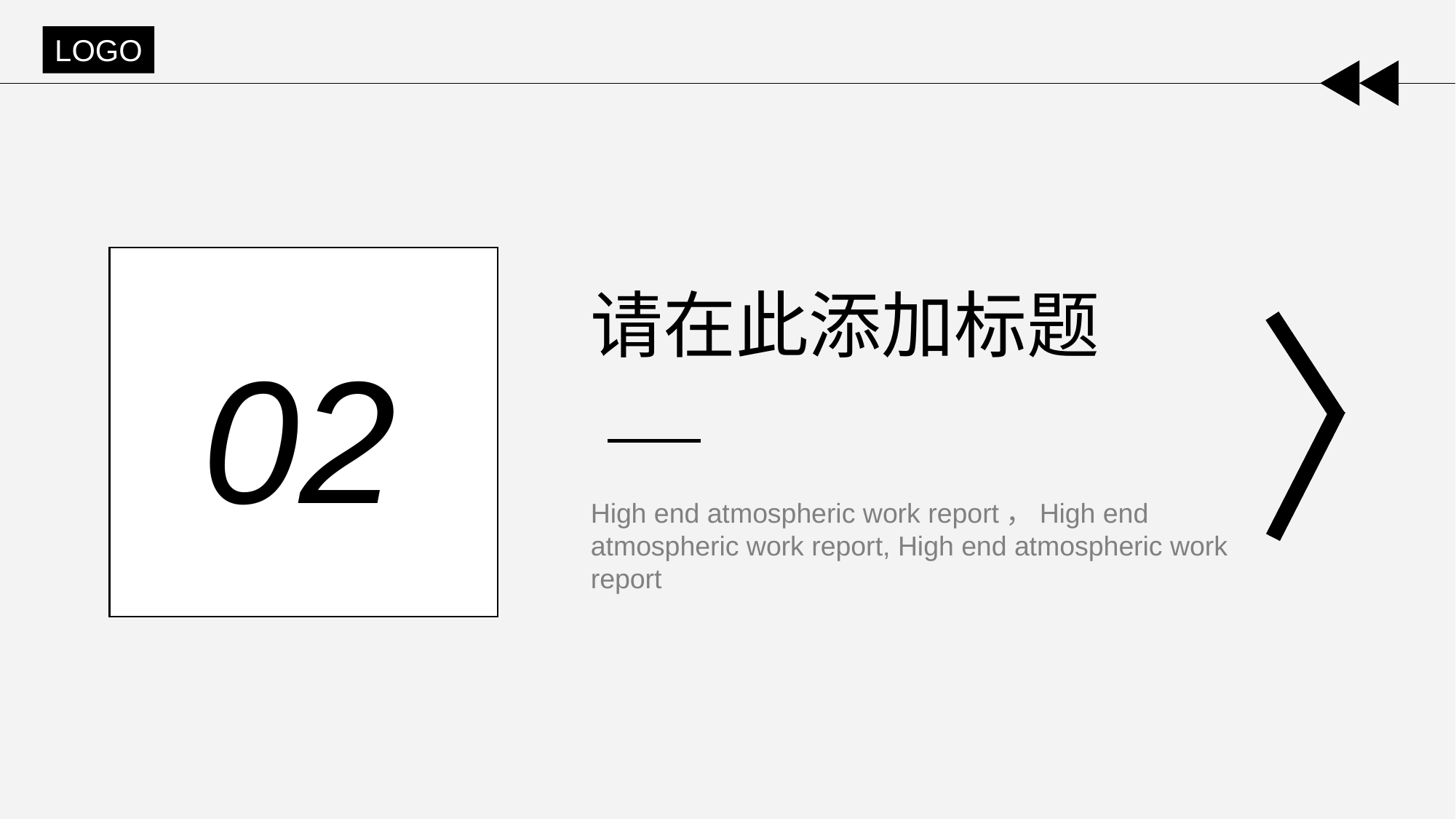

LOGO

02
请在此添加标题
High end atmospheric work report，High end atmospheric work report, High end atmospheric work report